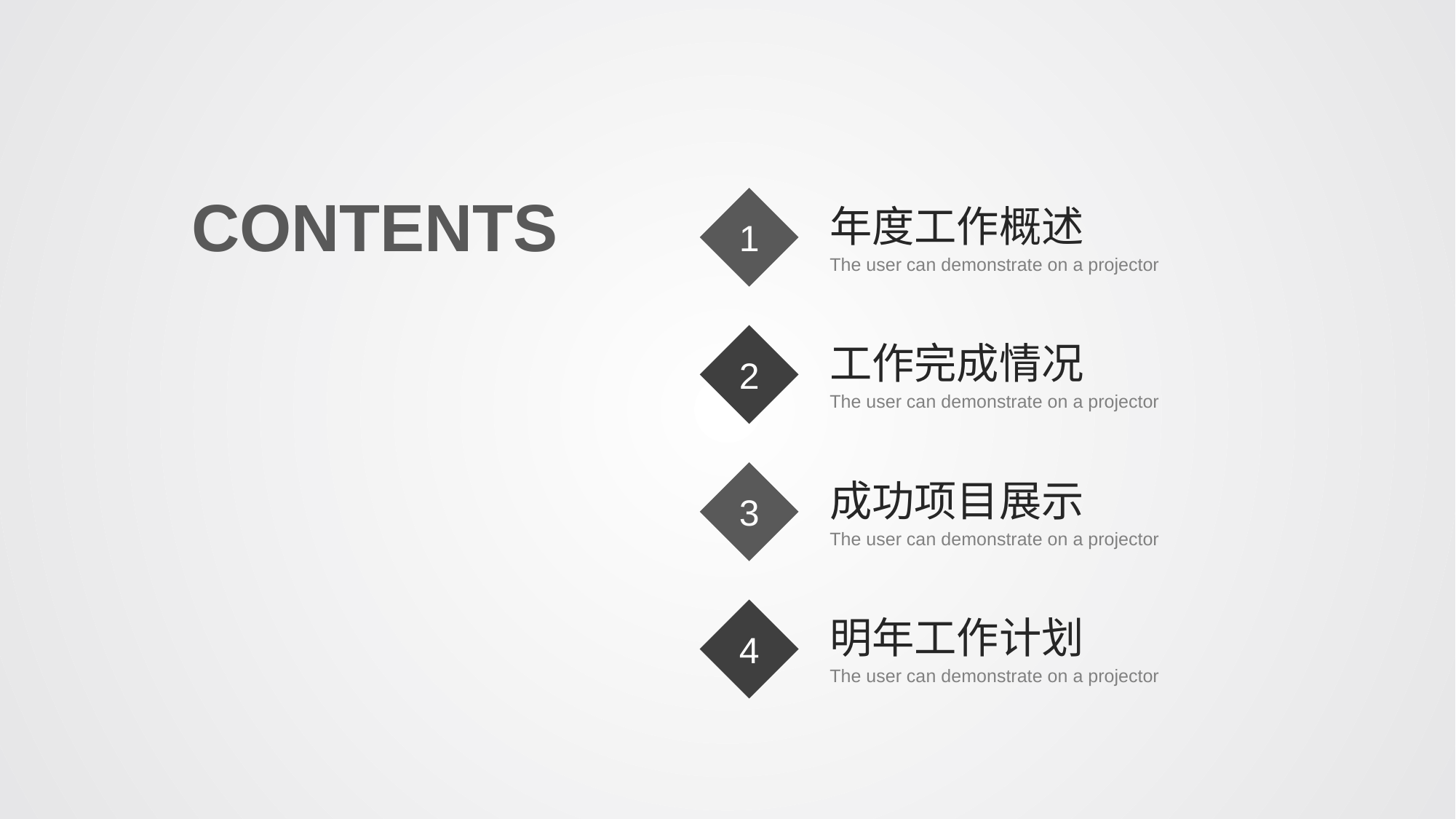

CONTENTS
1
年度工作概述
The user can demonstrate on a projector
2
工作完成情况
The user can demonstrate on a projector
3
成功项目展示
The user can demonstrate on a projector
4
明年工作计划
The user can demonstrate on a projector